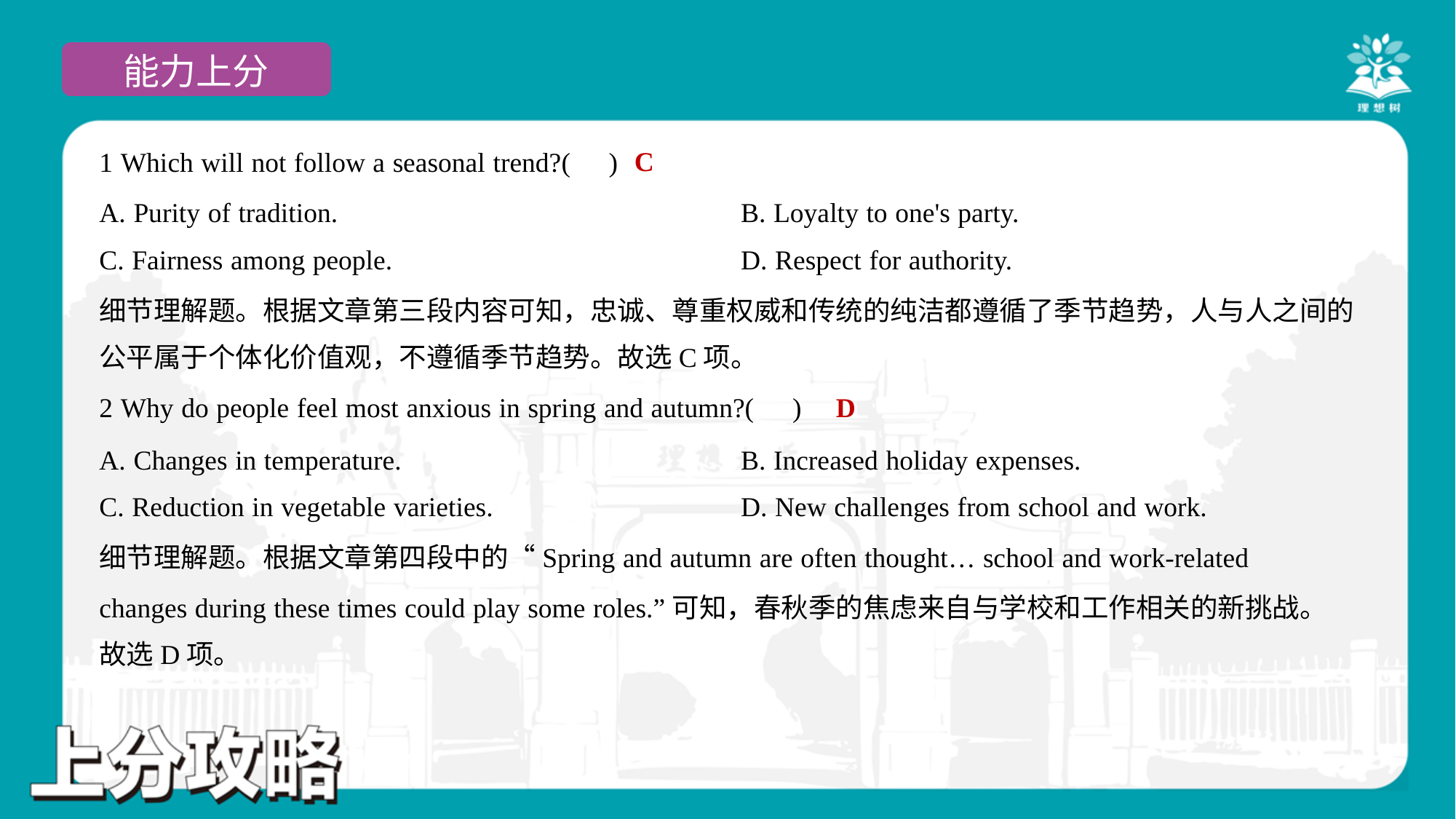

C
1 Which will not follow a seasonal trend?(     )
A. Purity of tradition.	B. Loyalty to one's party.
C. Fairness among people.	D. Respect for authority.
细节理解题。根据文章第三段内容可知，忠诚、尊重权威和传统的纯洁都遵循了季节趋势，人与人之间的
公平属于个体化价值观，不遵循季节趋势。故选C项。
D
2 Why do people feel most anxious in spring and autumn?(     )
A. Changes in temperature.	B. Increased holiday expenses.
C. Reduction in vegetable varieties.	D. New challenges from school and work.
细节理解题。根据文章第四段中的“Spring and autumn are often thought… school and work-related
changes during these times could play some roles.”可知，春秋季的焦虑来自与学校和工作相关的新挑战。
故选D项。